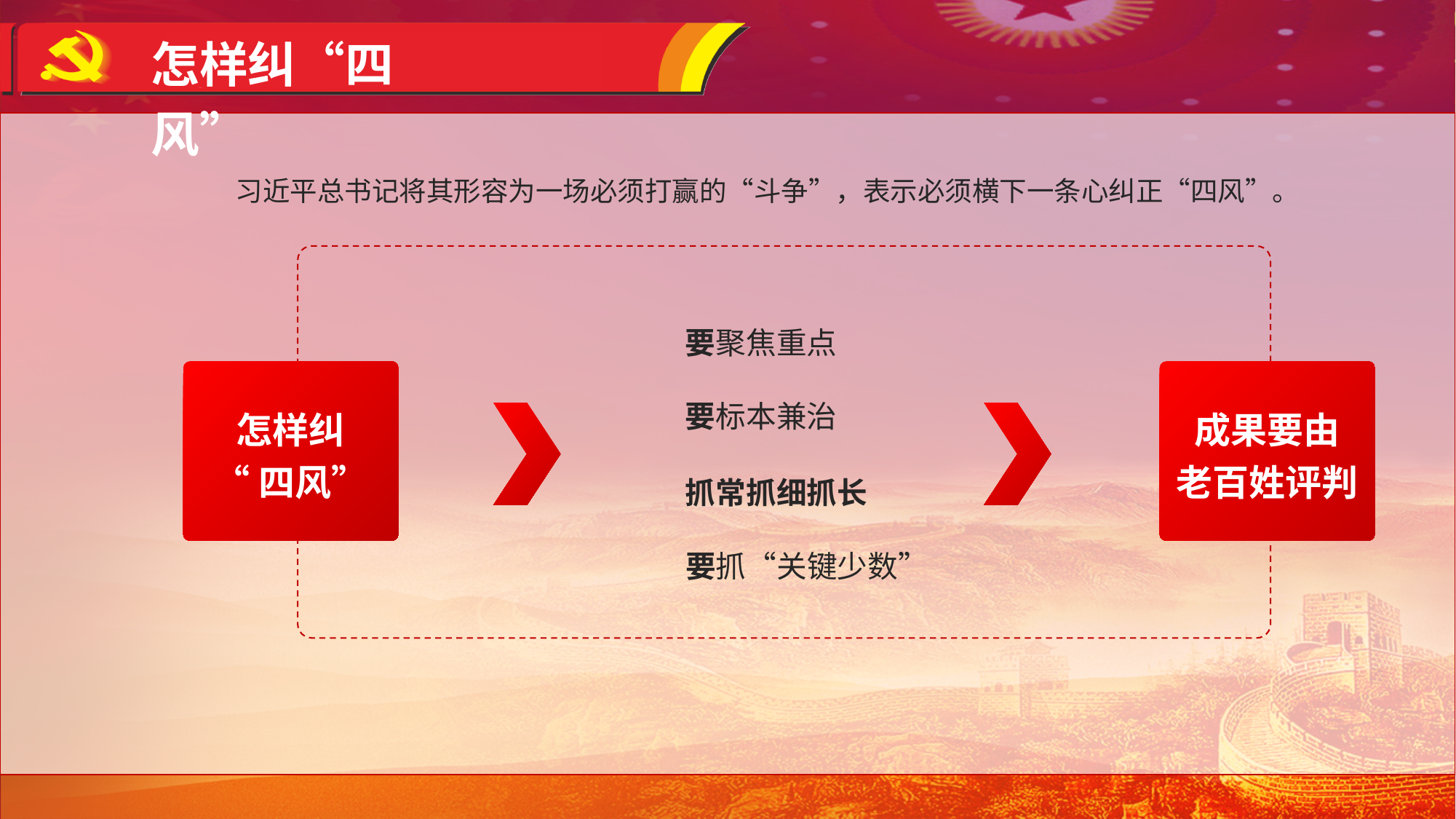

怎样纠“四风”
习近平总书记将其形容为一场必须打赢的“斗争”，表示必须横下一条心纠正“四风”。

要聚焦重点
怎样纠
“四风”
成果要由
老百姓评判
要标本兼治

抓常抓细抓长
要抓“关键少数”